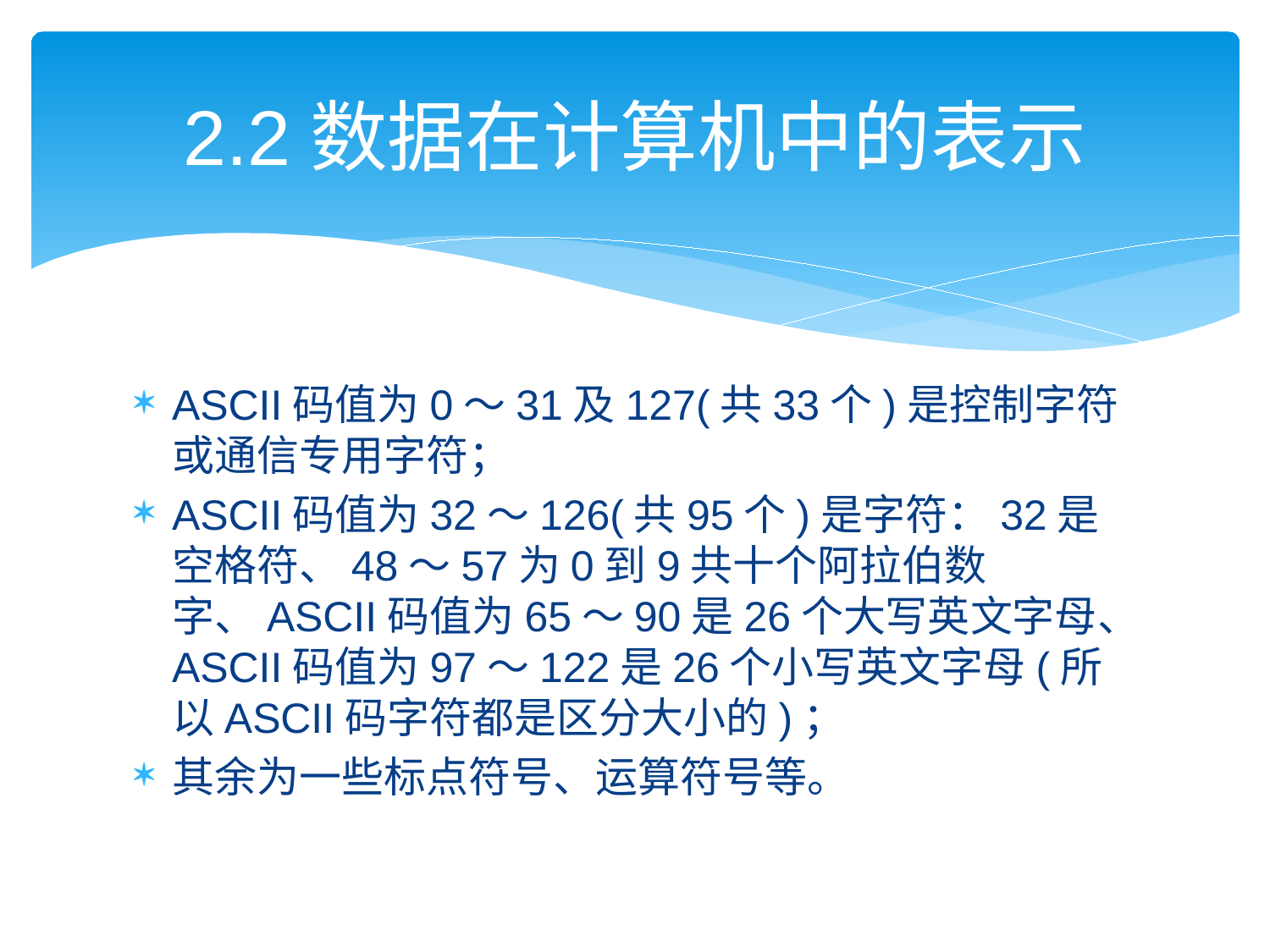

# 2.2数据在计算机中的表示
ASCII码值为0～31及127(共33个)是控制字符或通信专用字符；
ASCII码值为32～126(共95个)是字符：32是空格符、48～57为0到9共十个阿拉伯数字、ASCII码值为65～90是26个大写英文字母、ASCII码值为97～122是26个小写英文字母(所以ASCII码字符都是区分大小的)；
其余为一些标点符号、运算符号等。